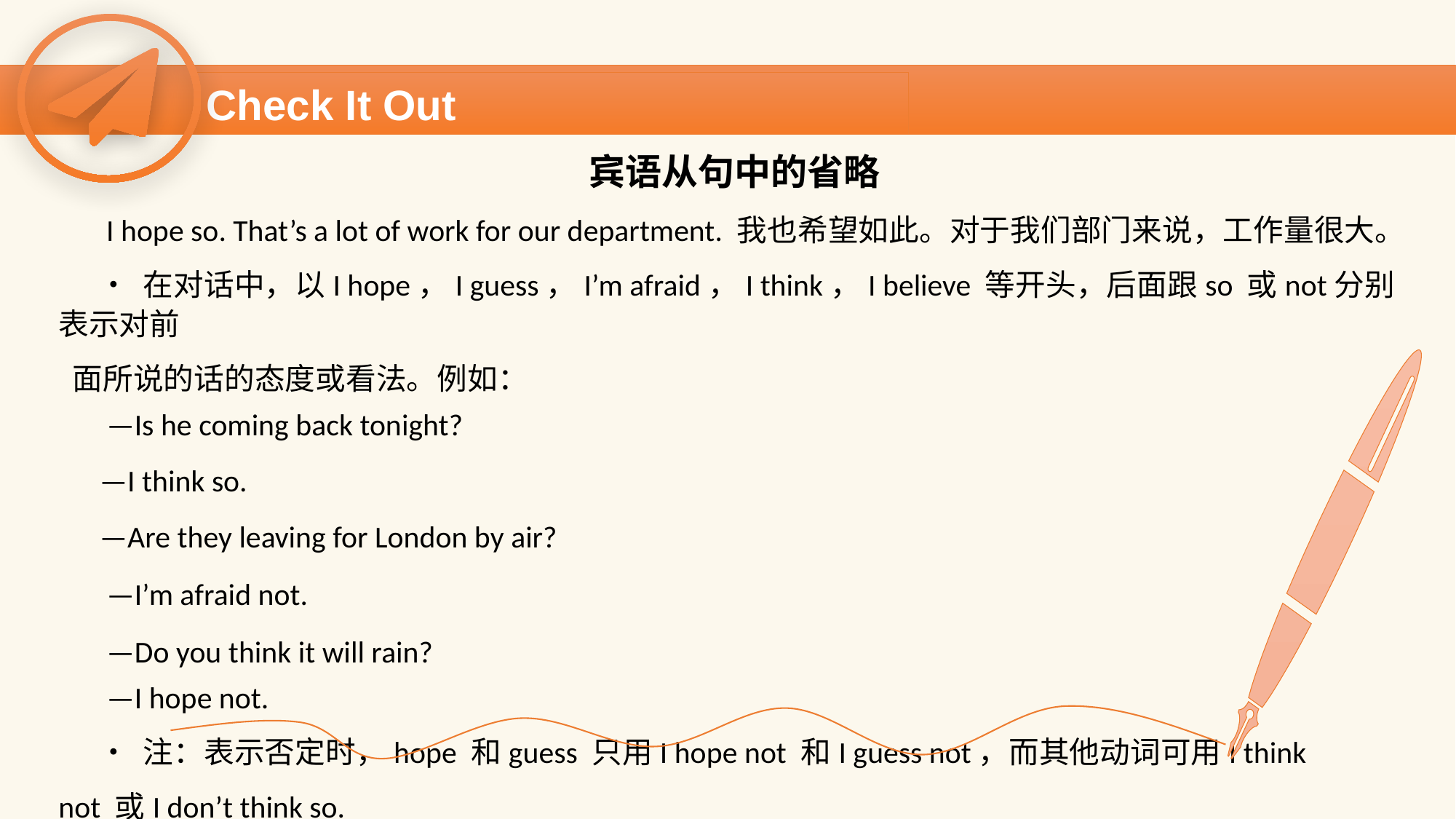

Check It Out
宾语从句中的省略
       I hope so. That’s a lot of work for our department. 我也希望如此。对于我们部门来说，工作量很大。
      • 在对话中，以I hope，I guess，I’m afraid，I think，I believe 等开头，后面跟so 或not分别表示对前
 面所说的话的态度或看法。例如：
       —Is he coming back tonight?
      —I think so.
      —Are they leaving for London by air?
       —I’m afraid not.
       —Do you think it will rain?
       —I hope not.
      • 注：表示否定时，hope 和guess 只用I hope not 和I guess not，而其他动词可用I think
not 或I don’t think so.